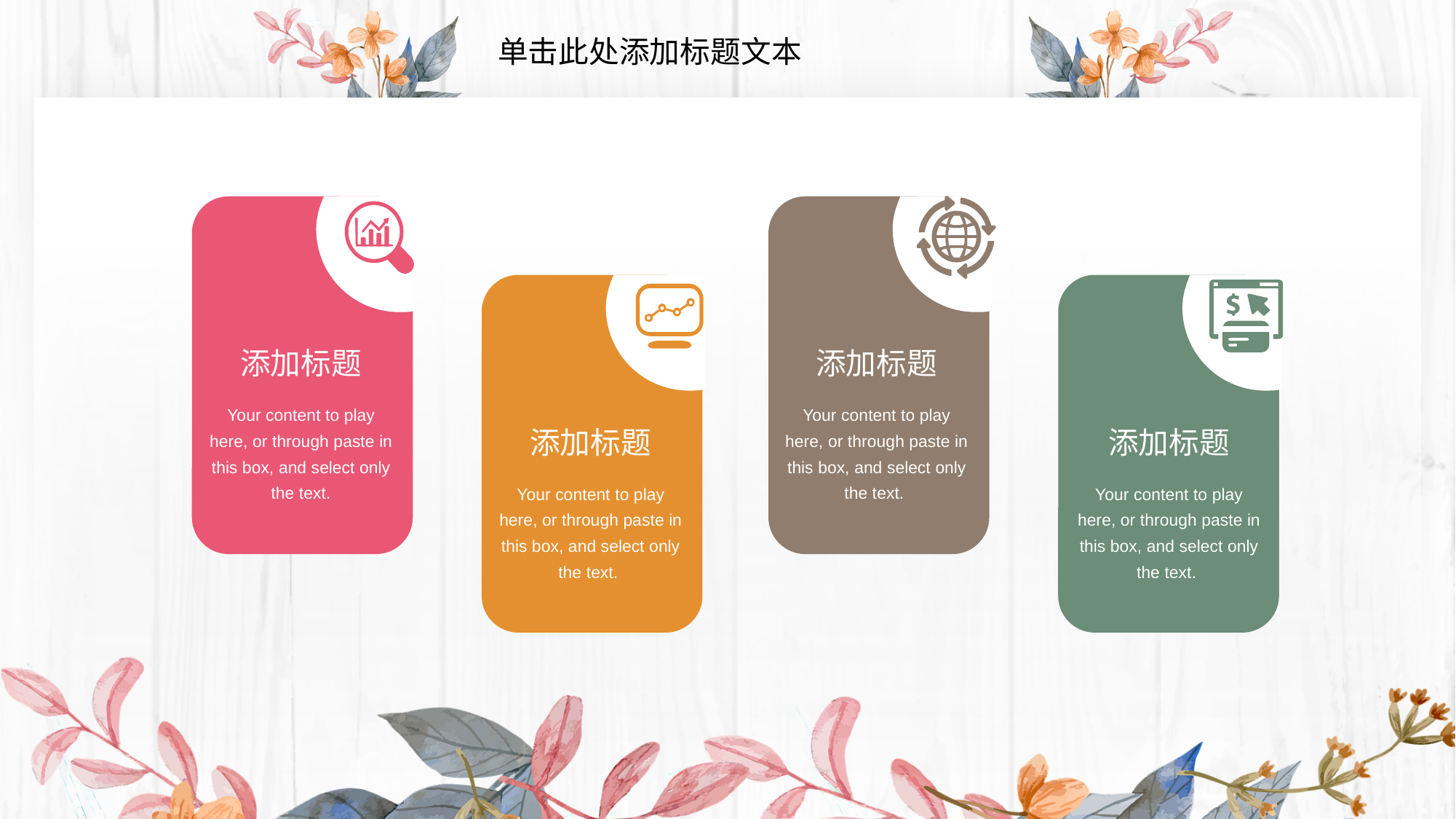

单击此处添加标题文本

添加标题
添加标题
Your content to play here, or through paste in this box, and select only the text.
Your content to play here, or through paste in this box, and select only the text.
添加标题
添加标题
Your content to play here, or through paste in this box, and select only the text.
Your content to play here, or through paste in this box, and select only the text.